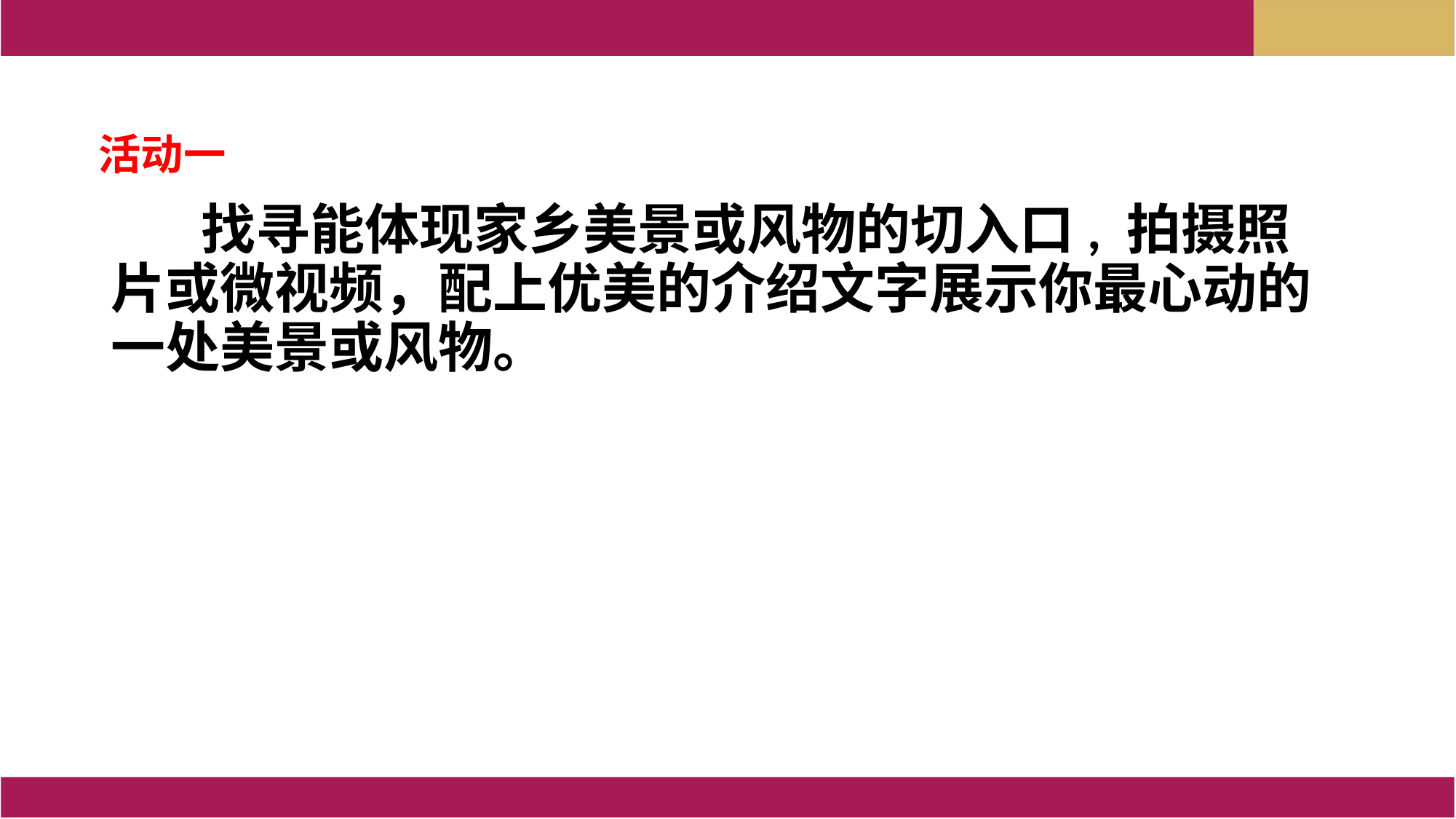

活动一
        找寻能体现家乡美景或风物的切入口, 拍摄照片或微视频，配上优美的介绍文字展示你最心动的一处美景或风物。